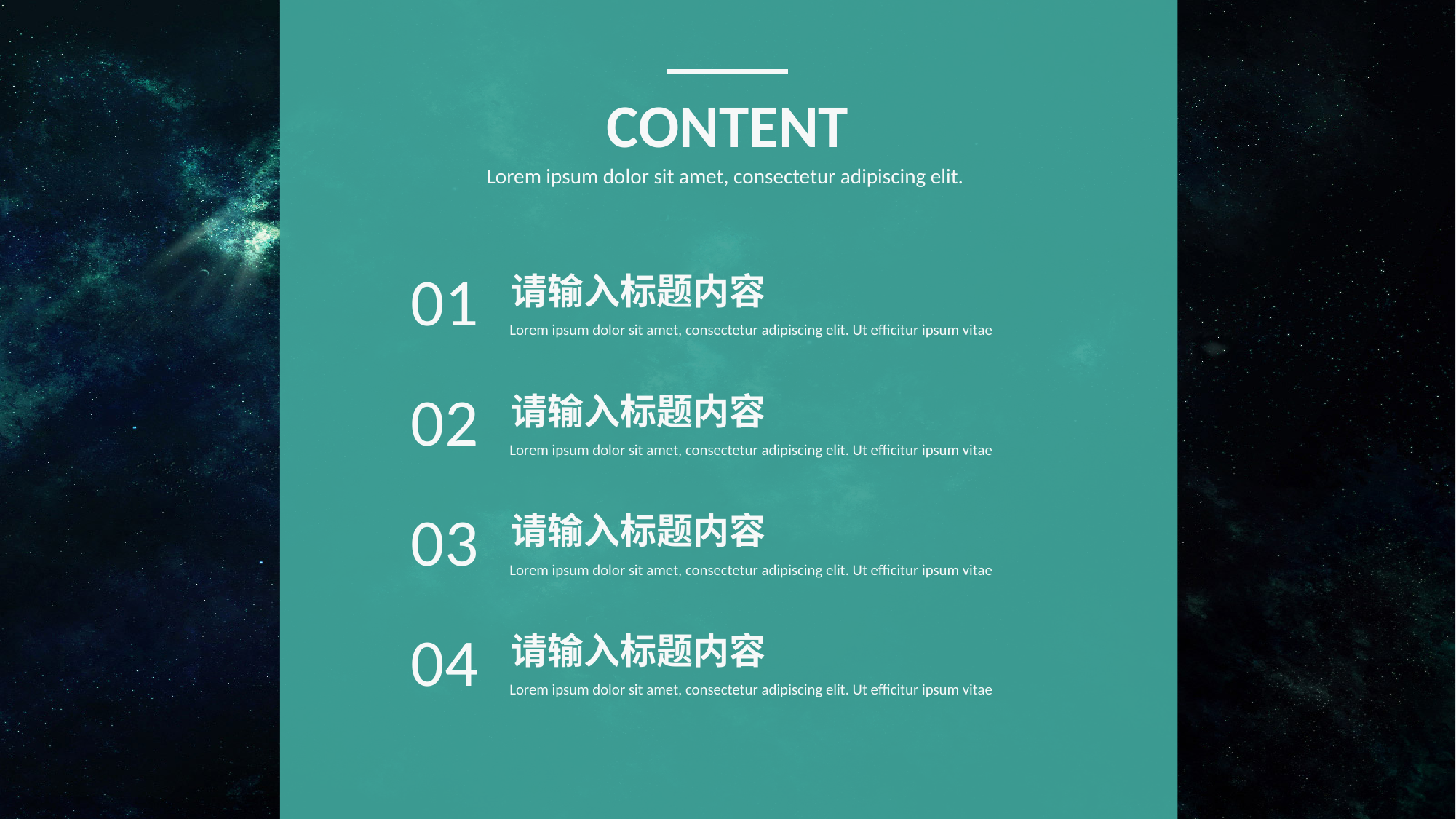

CONTENT
Lorem ipsum dolor sit amet, consectetur adipiscing elit.
01
请输入标题内容
Lorem ipsum dolor sit amet, consectetur adipiscing elit. Ut efficitur ipsum vitae
02
请输入标题内容
Lorem ipsum dolor sit amet, consectetur adipiscing elit. Ut efficitur ipsum vitae
03
请输入标题内容
Lorem ipsum dolor sit amet, consectetur adipiscing elit. Ut efficitur ipsum vitae
04
请输入标题内容
Lorem ipsum dolor sit amet, consectetur adipiscing elit. Ut efficitur ipsum vitae